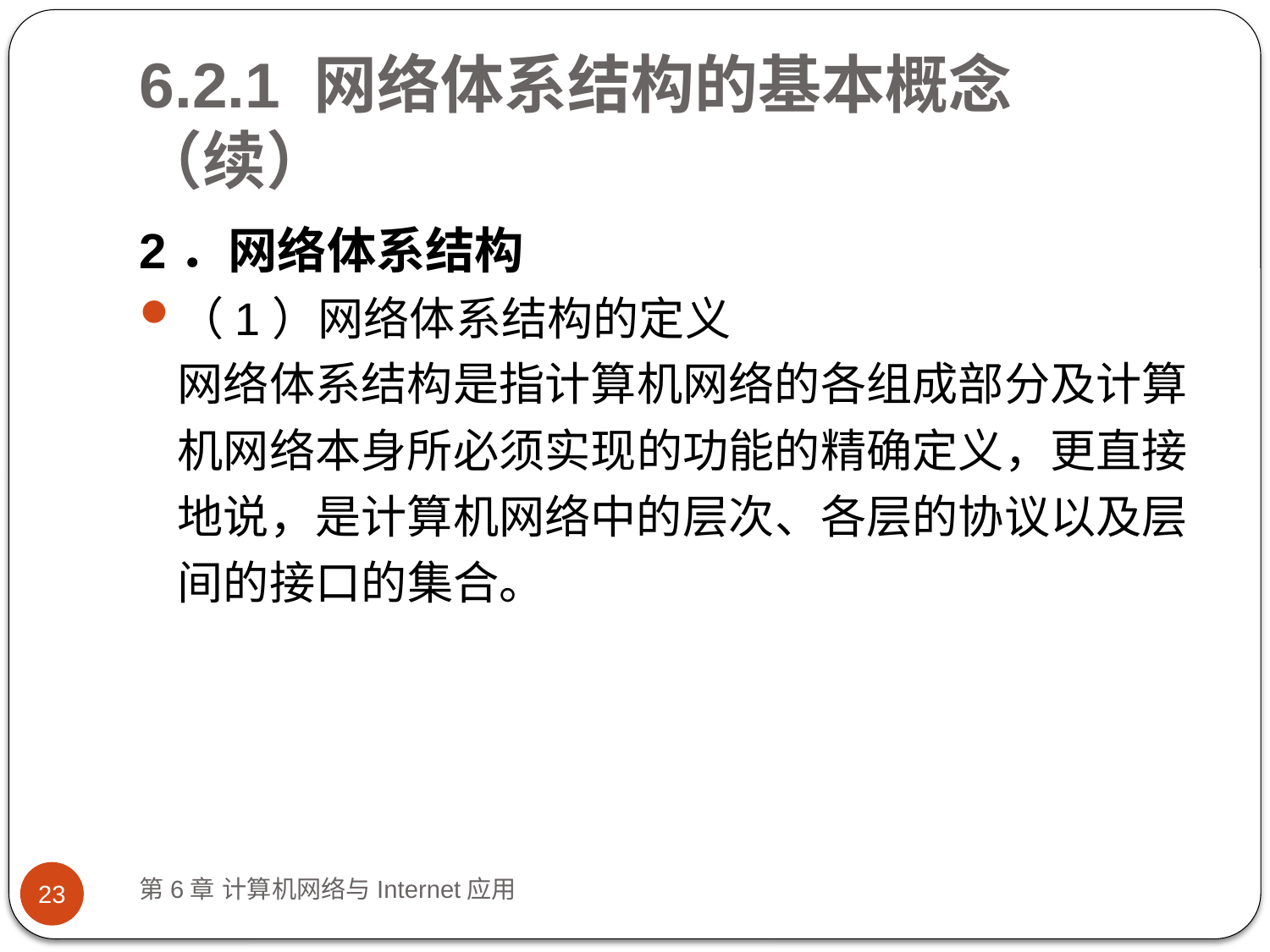

# 6.2.1 网络体系结构的基本概念（续）
2．网络体系结构
（1）网络体系结构的定义
网络体系结构是指计算机网络的各组成部分及计算机网络本身所必须实现的功能的精确定义，更直接地说，是计算机网络中的层次、各层的协议以及层间的接口的集合。

第6章 计算机网络与Internet应用
23